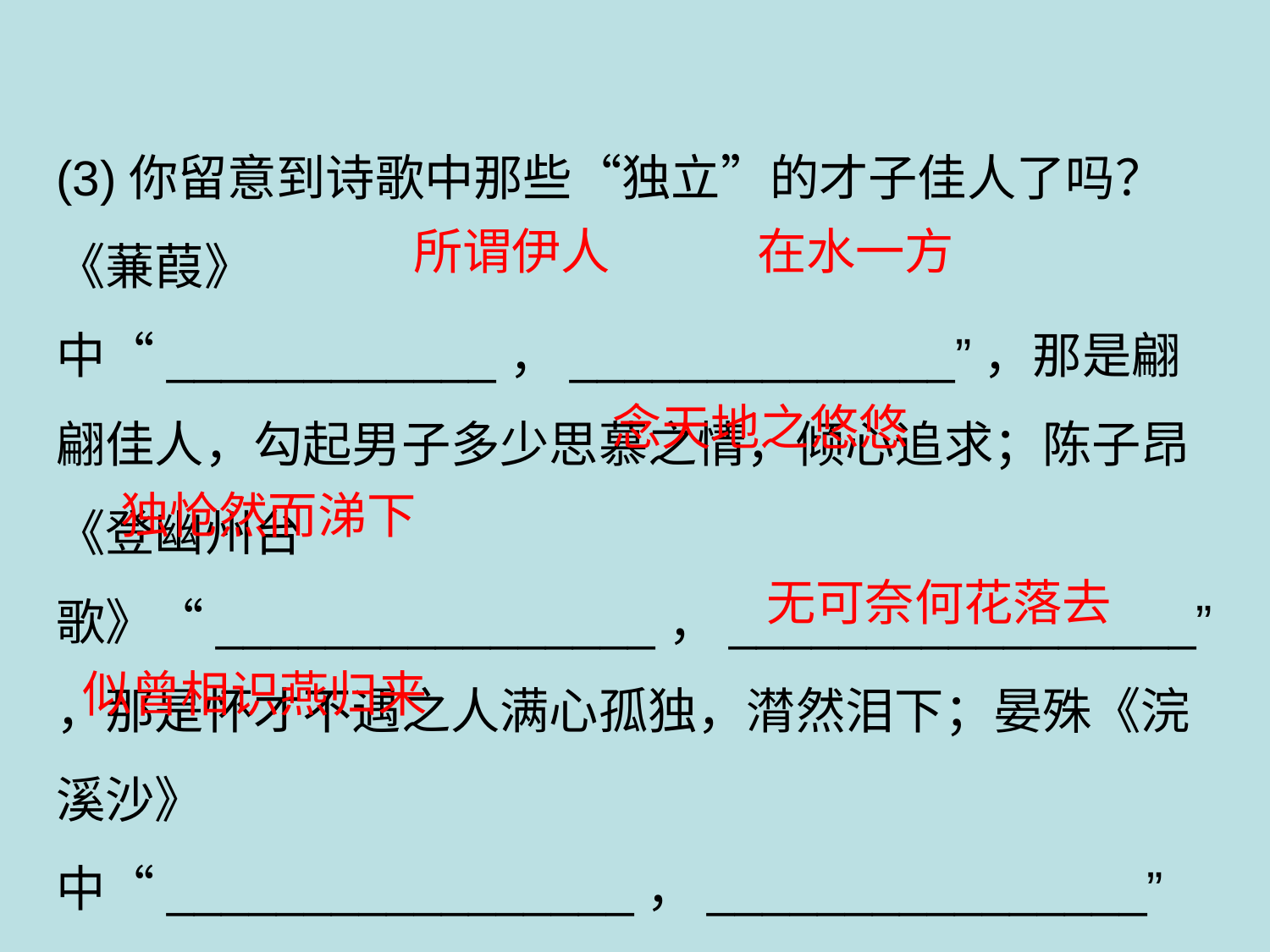

(3)你留意到诗歌中那些“独立”的才子佳人了吗？《蒹葭》中“____________，______________”，那是翩翩佳人，勾起男子多少思慕之情，倾心追求；陈子昂《登幽州台歌》“________________，_________________”，那是怀才不遇之人满心孤独，潸然泪下；晏殊《浣溪沙》中“_________________，________________”，那是流光易逝，物是人非的怅惘伤怀。
所谓伊人
在水一方
念天地之悠悠
独怆然而涕下
无可奈何花落去
似曾相识燕归来